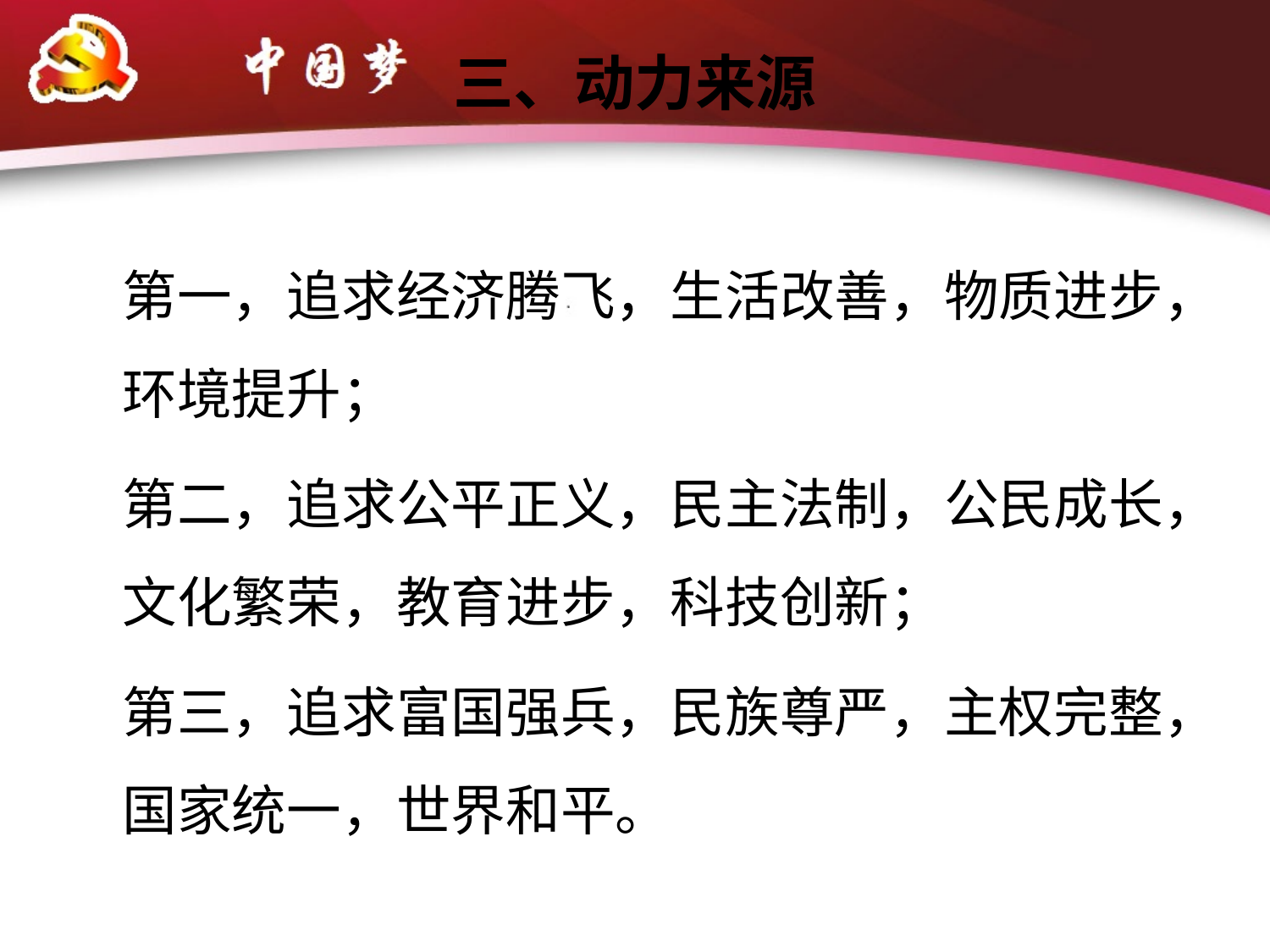

# 三、动力来源
第一，追求经济腾飞，生活改善，物质进步，环境提升；
第二，追求公平正义，民主法制，公民成长，文化繁荣，教育进步，科技创新；
第三，追求富国强兵，民族尊严，主权完整，国家统一，世界和平。